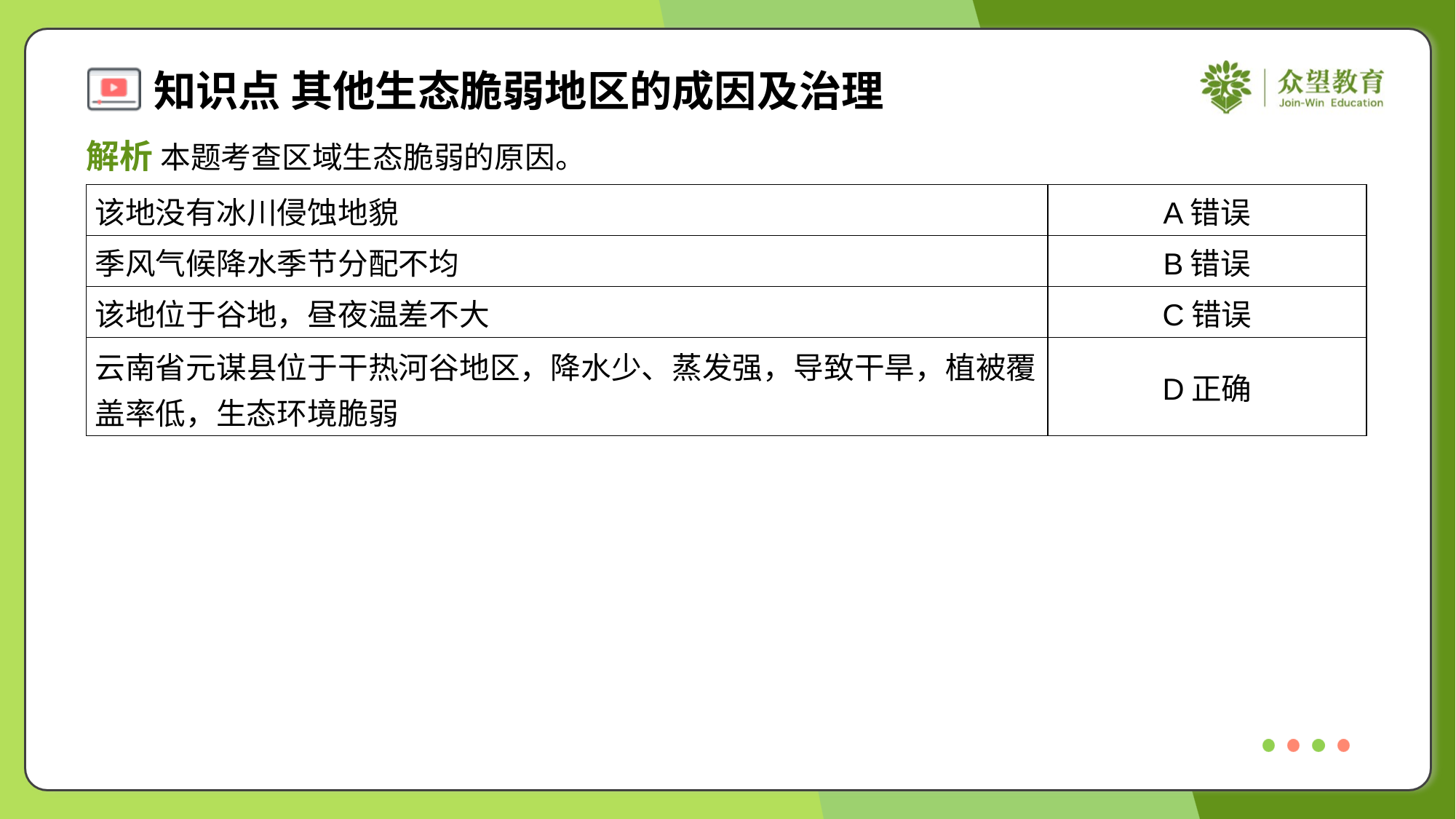

解析 本题考查区域生态脆弱的原因。
| 该地没有冰川侵蚀地貌 | A错误 |
| --- | --- |
| 季风气候降水季节分配不均 | B错误 |
| 该地位于谷地，昼夜温差不大 | C错误 |
| 云南省元谋县位于干热河谷地区，降水少、蒸发强，导致干旱，植被覆 盖率低，生态环境脆弱 | D正确 |